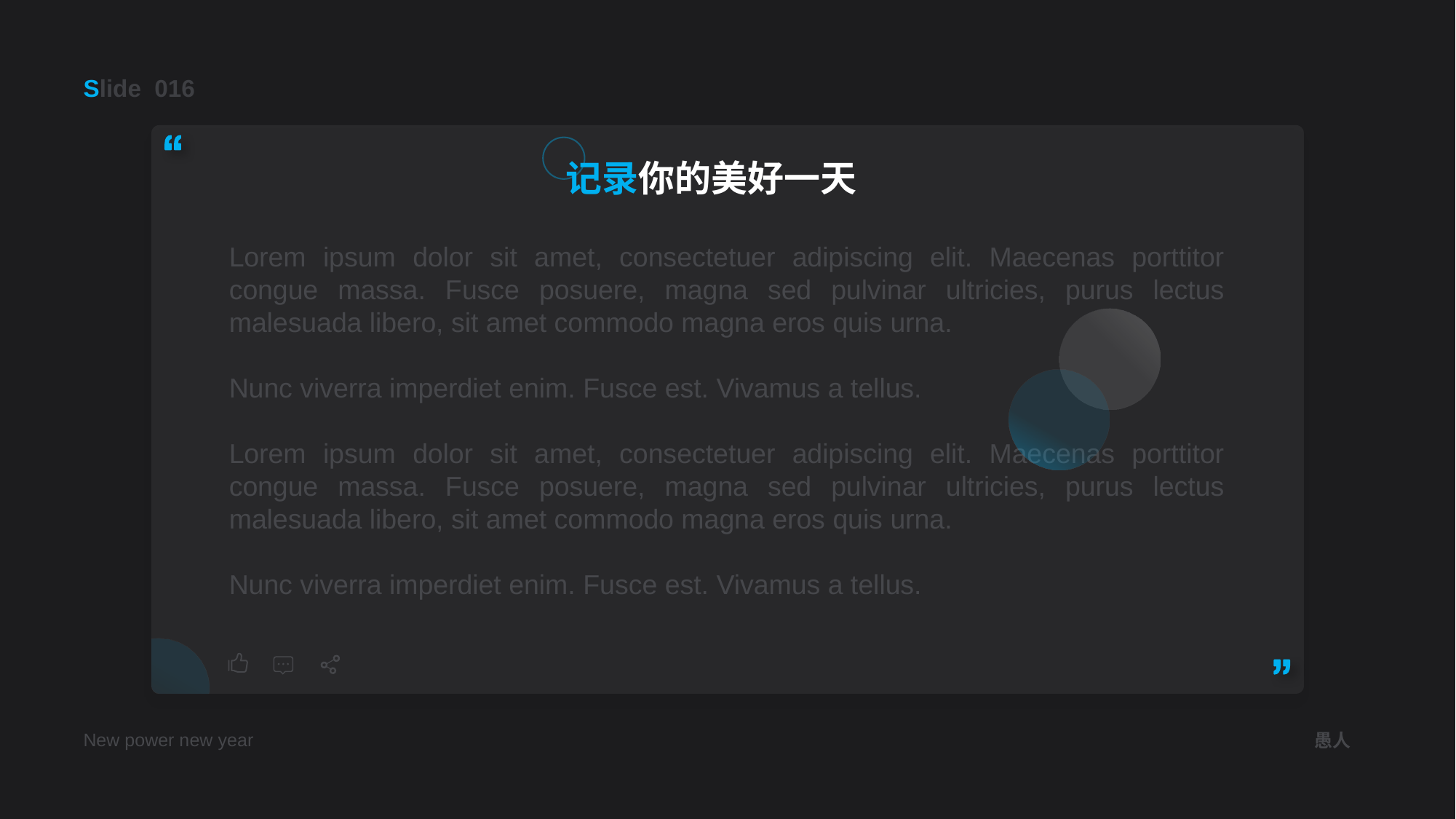

Slide  016

记录你的美好一天
Lorem ipsum dolor sit amet, consectetuer adipiscing elit. Maecenas porttitor congue massa. Fusce posuere, magna sed pulvinar ultricies, purus lectus malesuada libero, sit amet commodo magna eros quis urna.

Nunc viverra imperdiet enim. Fusce est. Vivamus a tellus.

Lorem ipsum dolor sit amet, consectetuer adipiscing elit. Maecenas porttitor congue massa. Fusce posuere, magna sed pulvinar ultricies, purus lectus malesuada libero, sit amet commodo magna eros quis urna.

Nunc viverra imperdiet enim. Fusce est. Vivamus a tellus.

New power new year
愚人